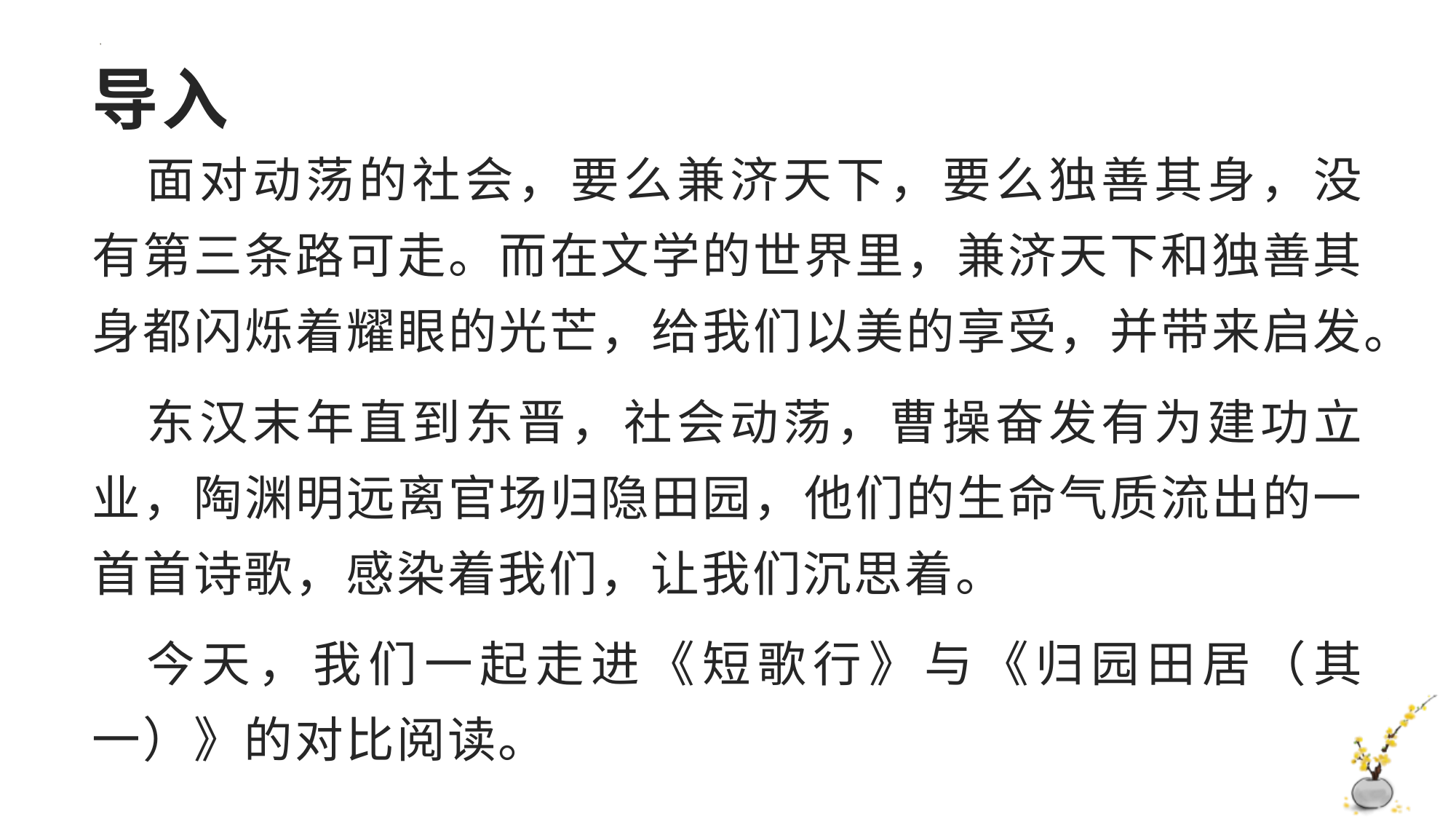

# 导入
面对动荡的社会，要么兼济天下，要么独善其身，没有第三条路可走。而在文学的世界里，兼济天下和独善其身都闪烁着耀眼的光芒，给我们以美的享受，并带来启发。
东汉末年直到东晋，社会动荡，曹操奋发有为建功立业，陶渊明远离官场归隐田园，他们的生命气质流出的一首首诗歌，感染着我们，让我们沉思着。
今天，我们一起走进《短歌行》与《归园田居（其一）》的对比阅读。